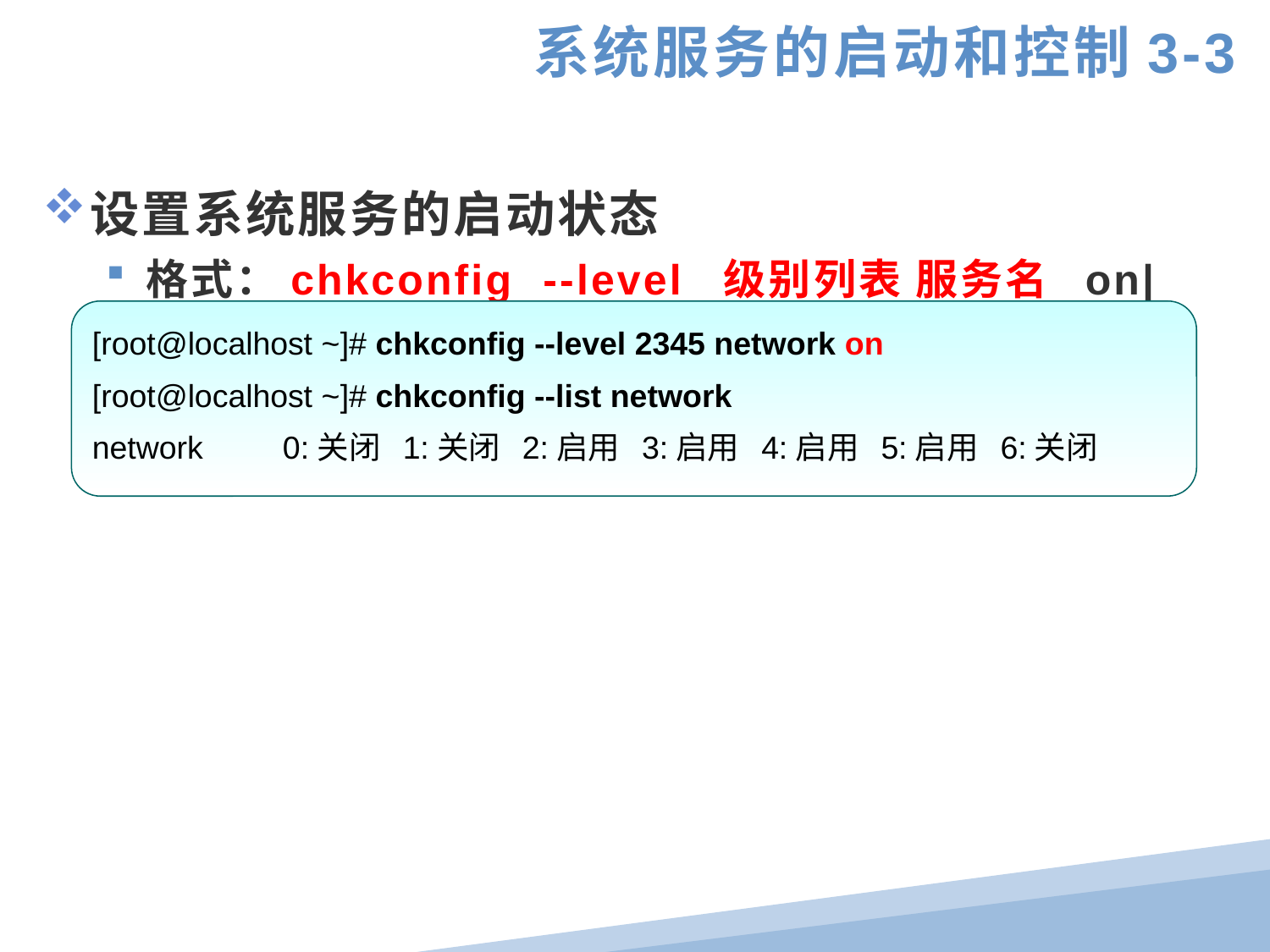

系统服务的启动和控制3-3
设置系统服务的启动状态
格式：chkconfig  --level  级别列表 服务名  on|off
[root@localhost ~]# chkconfig --level 2345 network on
[root@localhost ~]# chkconfig --list network
network         0:关闭  1:关闭  2:启用  3:启用  4:启用  5:启用  6:关闭